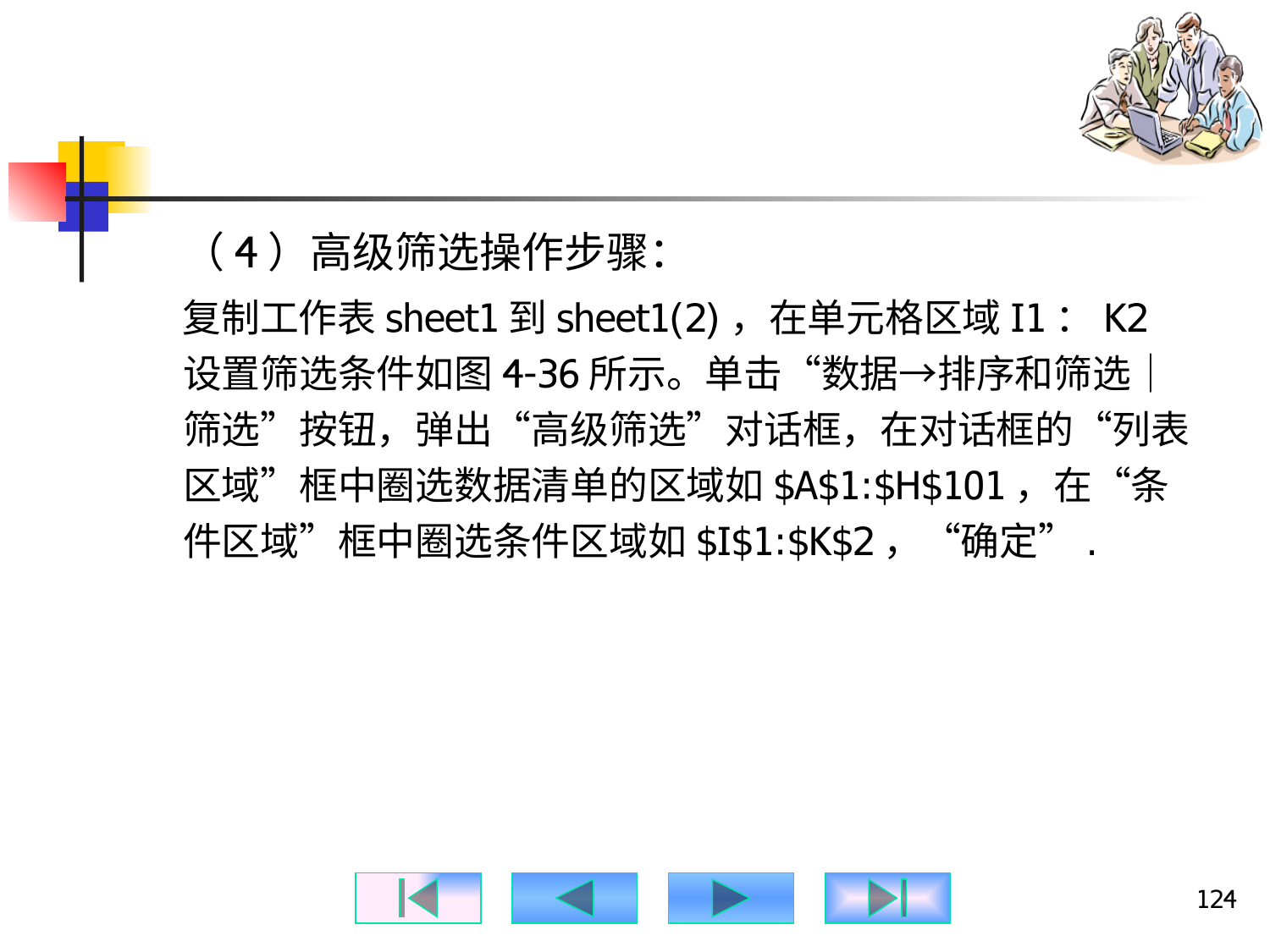

#
（4）高级筛选操作步骤：
复制工作表sheet1到sheet1(2)，在单元格区域I1：K2设置筛选条件如图4-36所示。单击“数据→排序和筛选｜筛选”按钮，弹出“高级筛选”对话框，在对话框的“列表区域”框中圈选数据清单的区域如$A$1:$H$101，在“条件区域”框中圈选条件区域如$I$1:$K$2，“确定”.

124